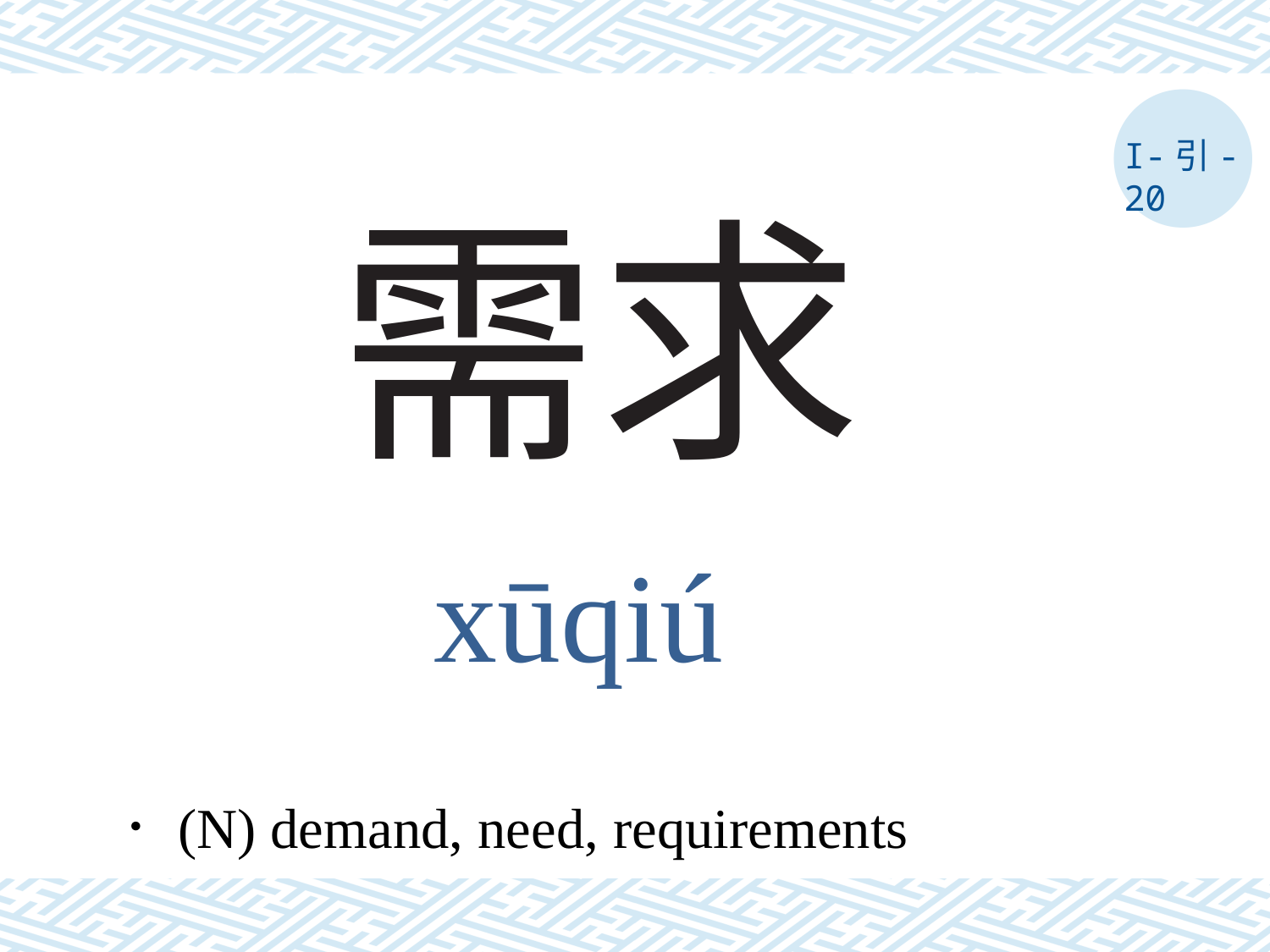

I-引-20

# 需求
xūqiú
．(N) demand, need, requirements